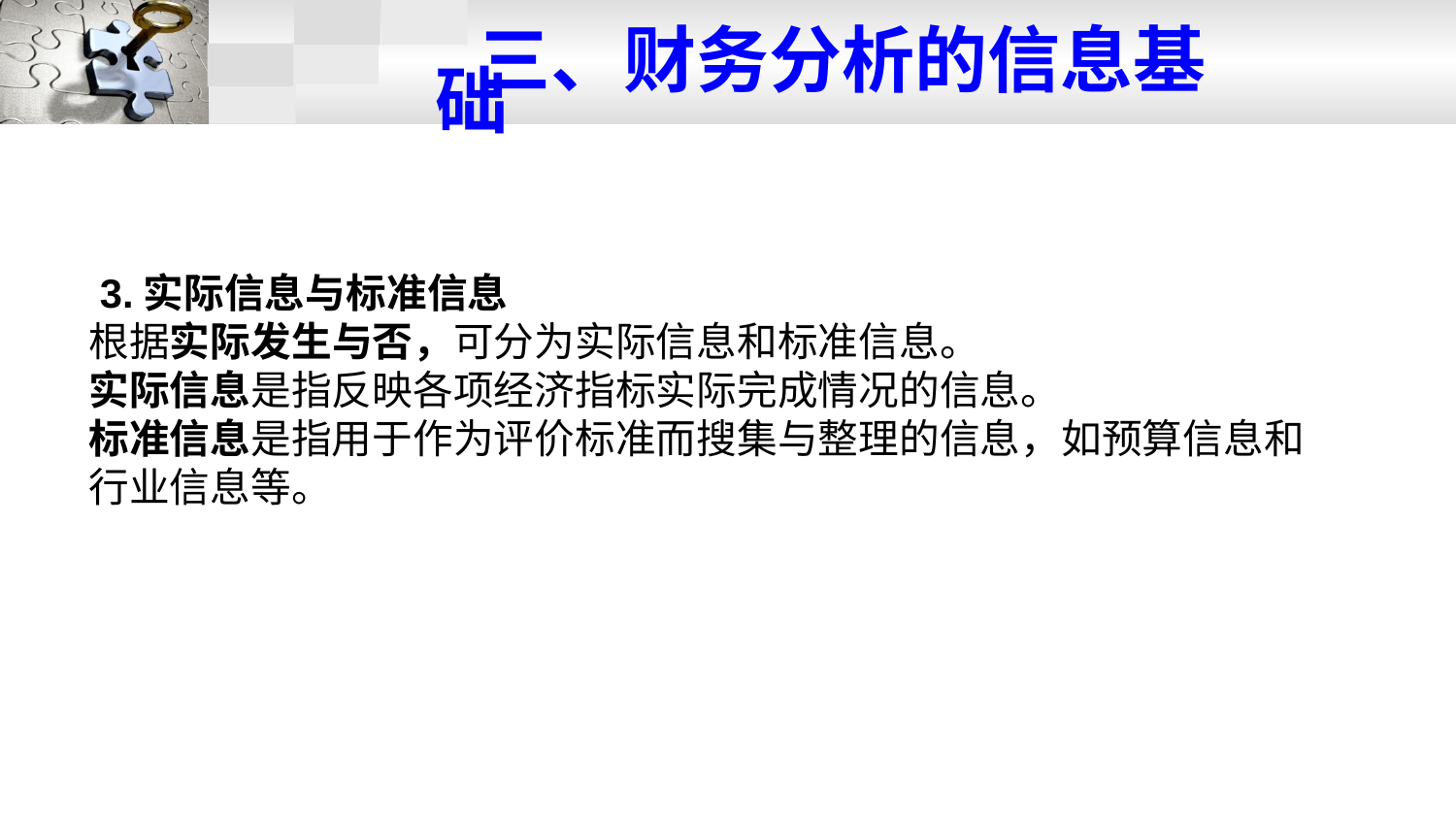

三、财务分析的信息基础
 3.实际信息与标准信息
根据实际发生与否，可分为实际信息和标准信息。
实际信息是指反映各项经济指标实际完成情况的信息。
标准信息是指用于作为评价标准而搜集与整理的信息，如预算信息和行业信息等。